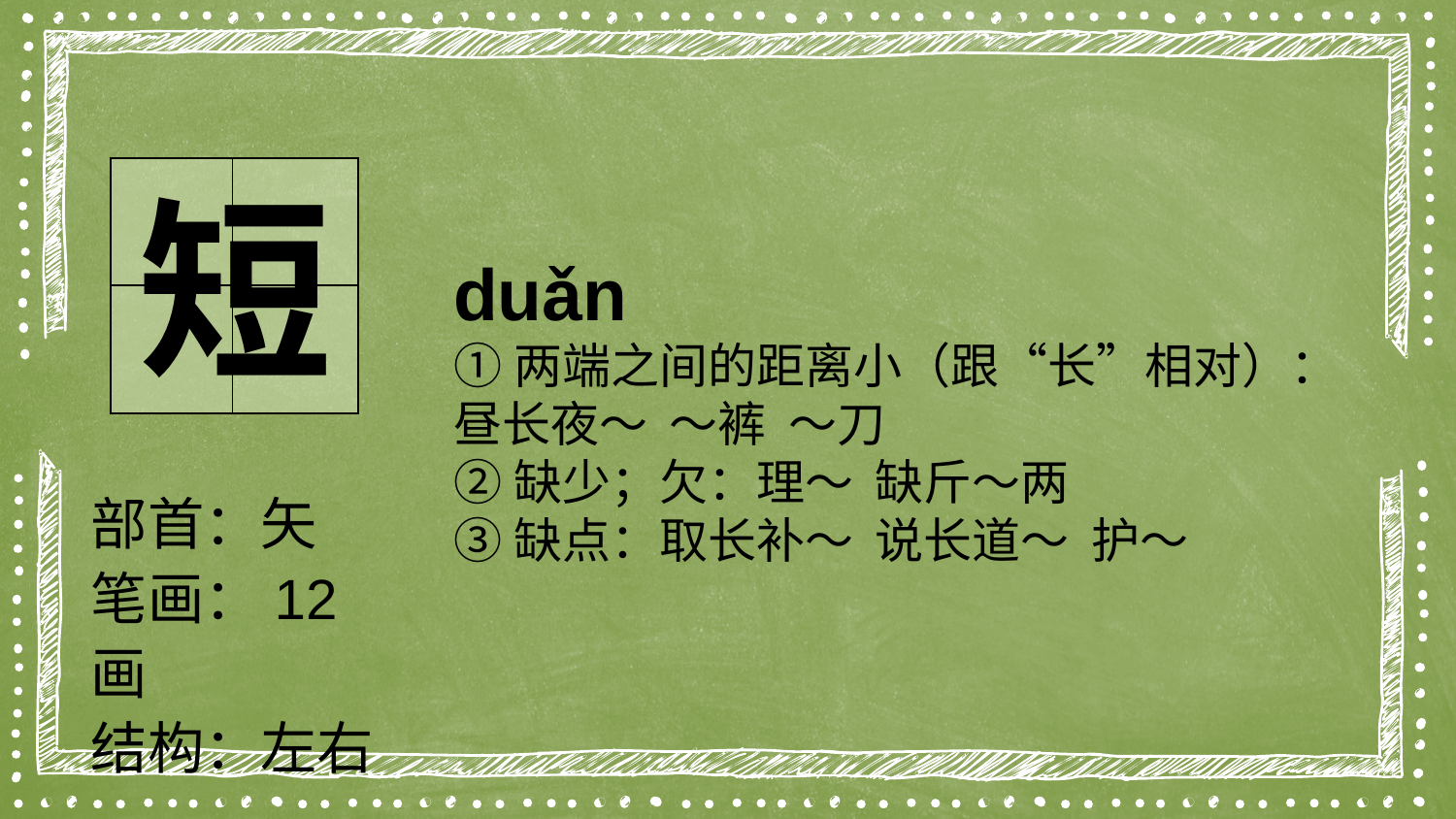

|  |  |
| --- | --- |
|  |  |
短
duǎn
①两端之间的距离小（跟“长”相对）：昼长夜～  ～裤  ～刀
②缺少；欠：理～  缺斤～两
③缺点：取长补～  说长道～  护～
部首：矢
笔画：12画
结构：左右